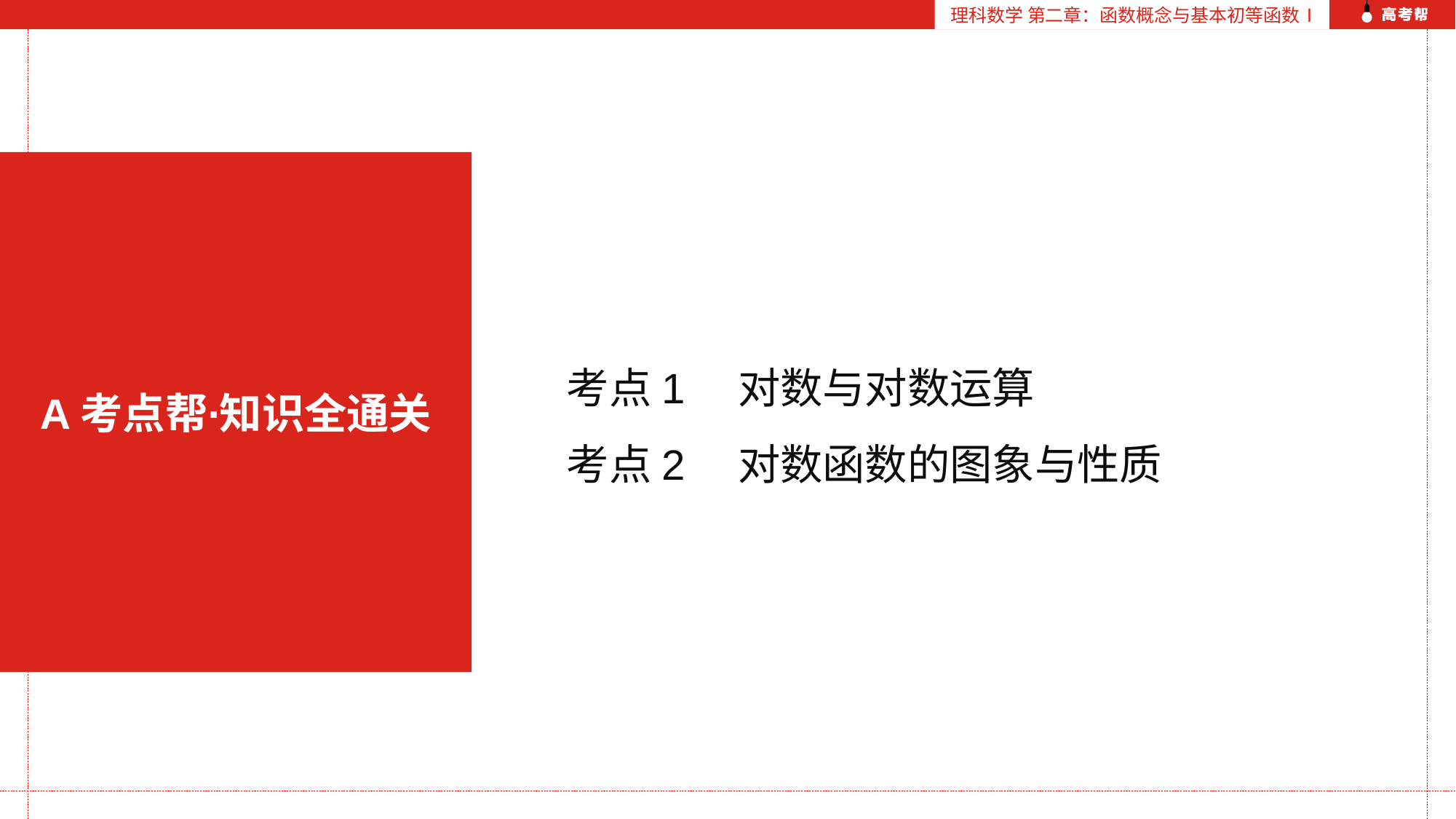

理科数学 第二章：函数概念与基本初等函数Ⅰ
考点1　对数与对数运算
考点2　对数函数的图象与性质
A考点帮∙知识全通关